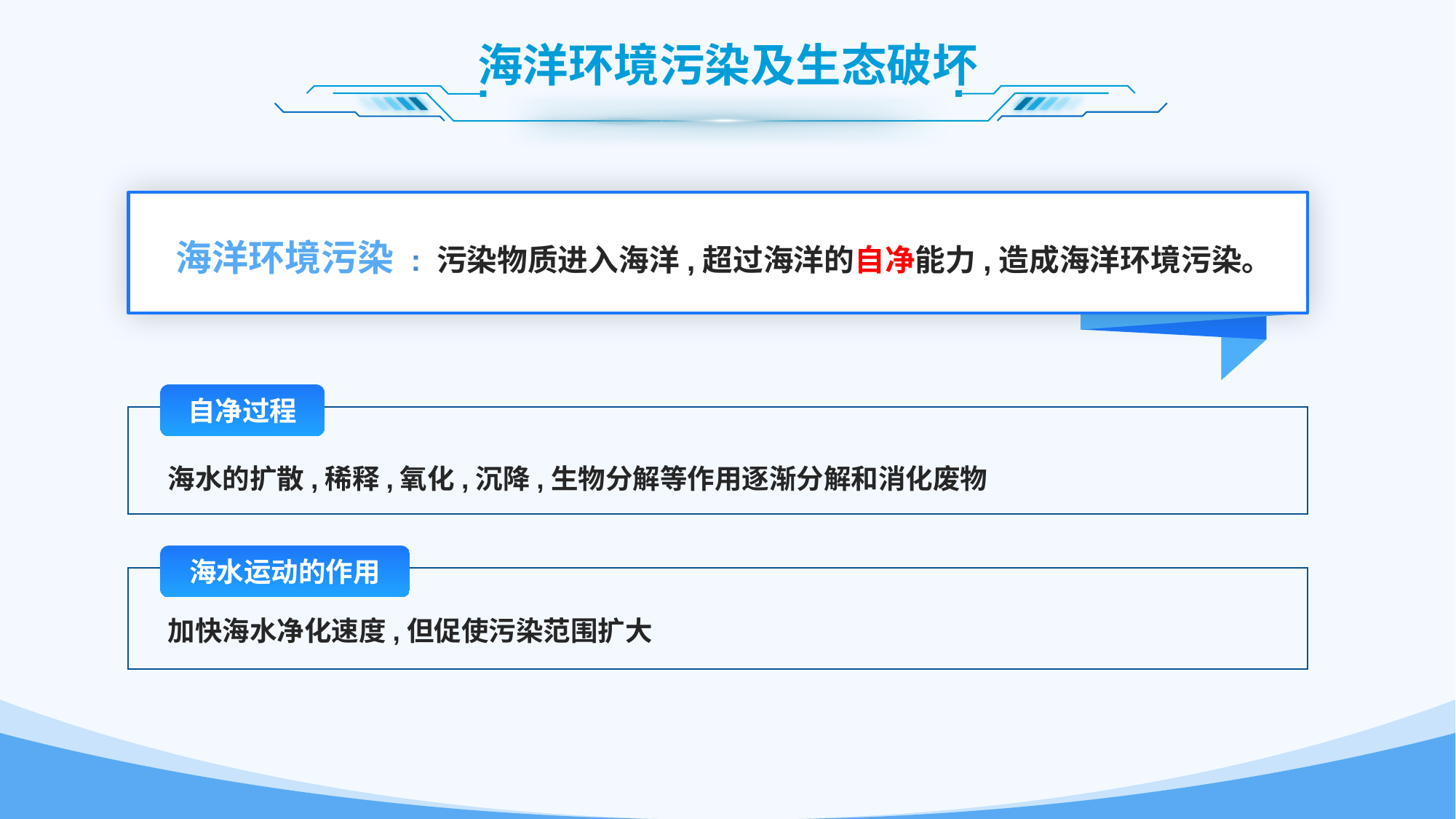

海洋环境污染及生态破坏

 海洋环境污染 : 污染物质进入海洋,超过海洋的自净能力,造成海洋环境污染。

自净过程

海水的扩散,稀释,氧化,沉降,生物分解等作用逐渐分解和消化废物
海水运动的作用

加快海水净化速度,但促使污染范围扩大